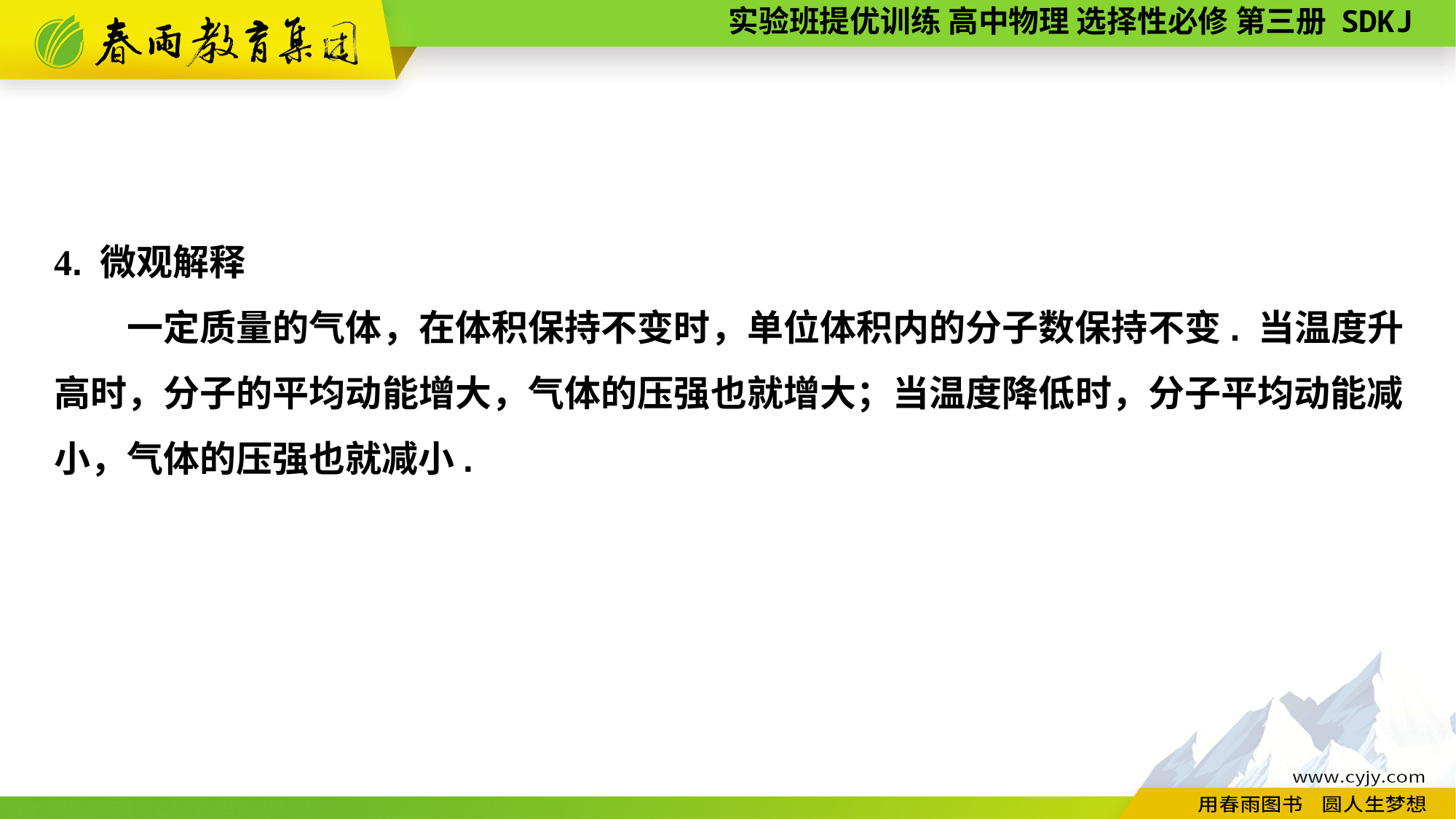

4. 微观解释
　　一定质量的气体，在体积保持不变时，单位体积内的分子数保持不变. 当温度升高时，分子的平均动能增大，气体的压强也就增大；当温度降低时，分子平均动能减小，气体的压强也就减小.